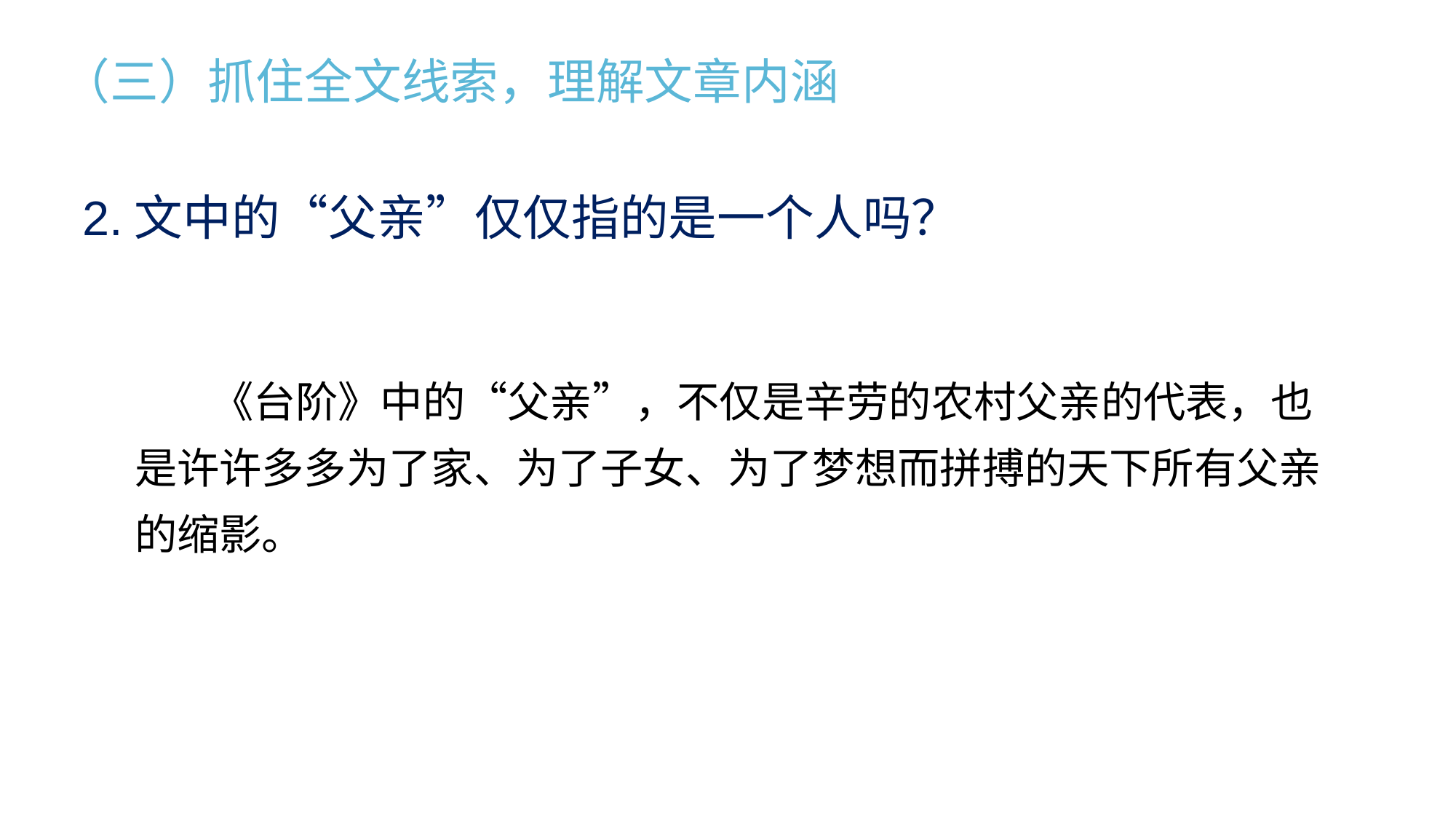

（三）抓住全文线索，理解文章内涵
2.文中的“父亲”仅仅指的是一个人吗？
       《台阶》中的“父亲”，不仅是辛劳的农村父亲的代表，也是许许多多为了家、为了子女、为了梦想而拼搏的天下所有父亲的缩影。